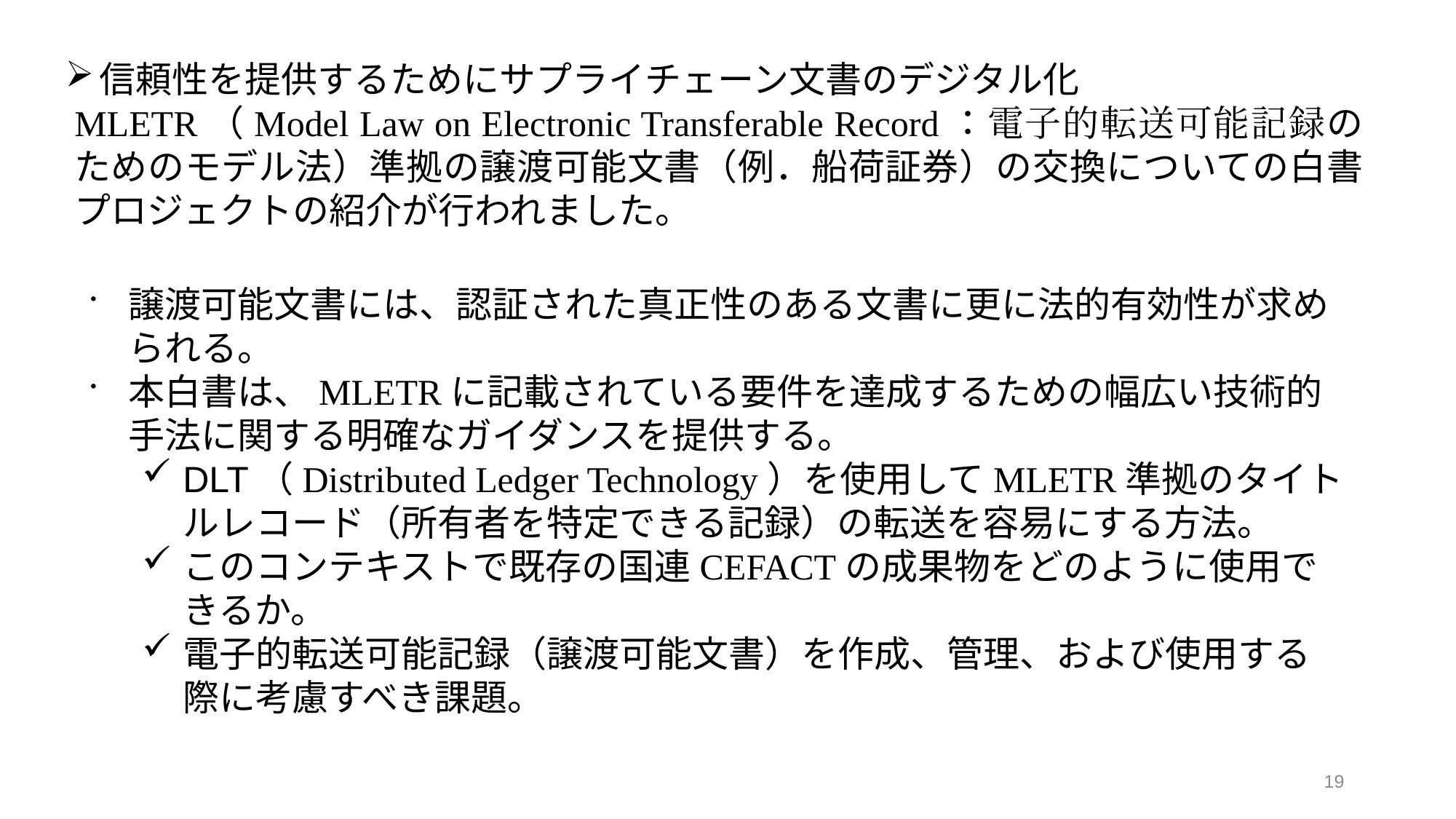

信頼性を提供するためにサプライチェーン文書のデジタル化
MLETR（Model Law on Electronic Transferable Record：電子的転送可能記録のためのモデル法）準拠の譲渡可能文書（例．船荷証券）の交換についての白書プロジェクトの紹介が行われました。
譲渡可能文書には、認証された真正性のある文書に更に法的有効性が求められる。
本白書は、MLETRに記載されている要件を達成するための幅広い技術的手法に関する明確なガイダンスを提供する。
DLT（Distributed Ledger Technology）を使用してMLETR準拠のタイトルレコード（所有者を特定できる記録）の転送を容易にする方法。
このコンテキストで既存の国連CEFACTの成果物をどのように使用できるか。
電子的転送可能記録（譲渡可能文書）を作成、管理、および使用する際に考慮すべき課題。
19